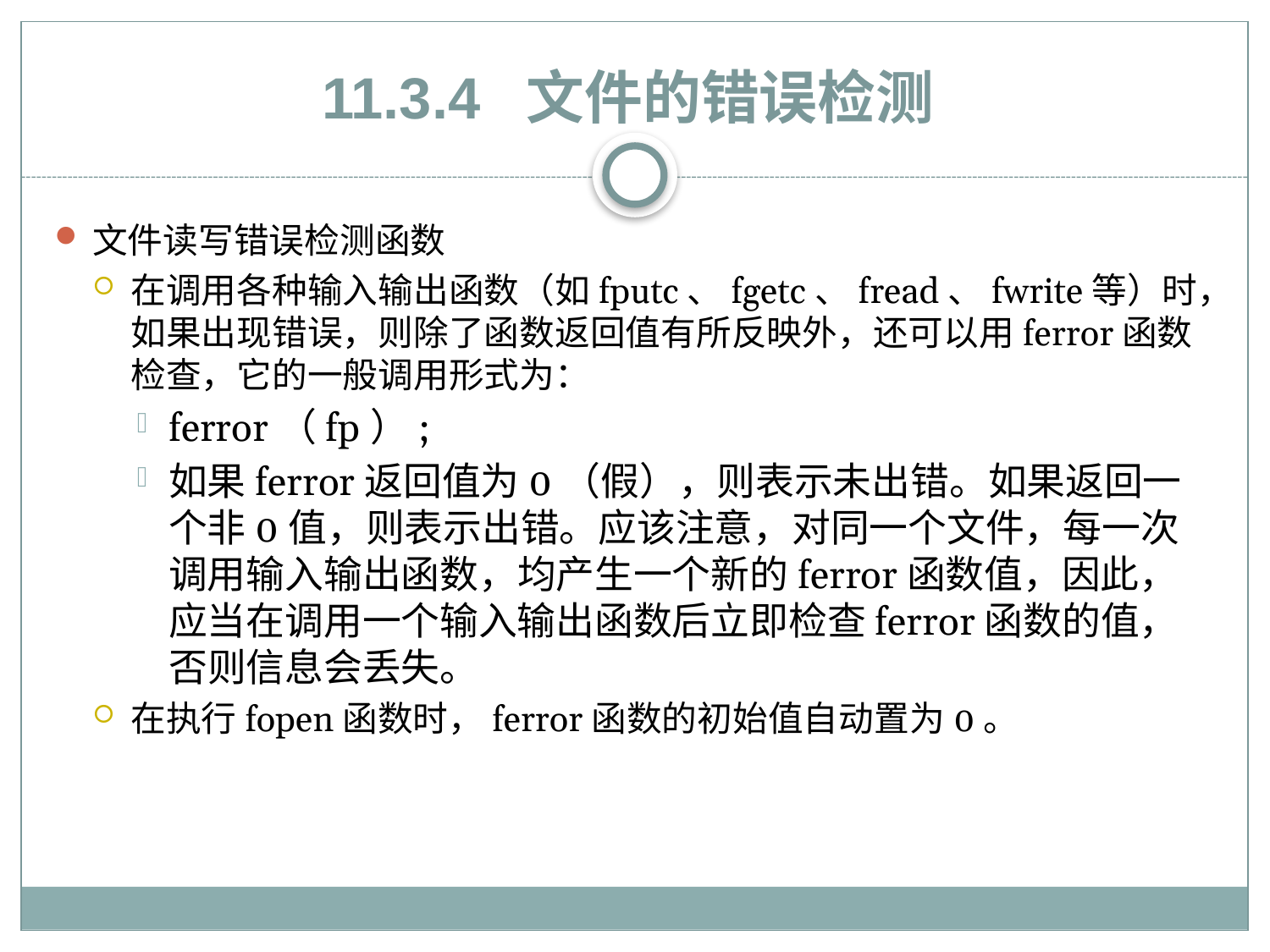

# 11.3.4  文件的错误检测
文件读写错误检测函数
在调用各种输入输出函数（如fputc、fgetc、fread、fwrite等）时，如果出现错误，则除了函数返回值有所反映外，还可以用ferror函数检查，它的一般调用形式为：
ferror（fp）;
如果ferror返回值为0（假），则表示未出错。如果返回一个非0值，则表示出错。应该注意，对同一个文件，每一次调用输入输出函数，均产生一个新的ferror函数值，因此，应当在调用一个输入输出函数后立即检查ferror函数的值，否则信息会丢失。
在执行fopen函数时，ferror函数的初始值自动置为0。